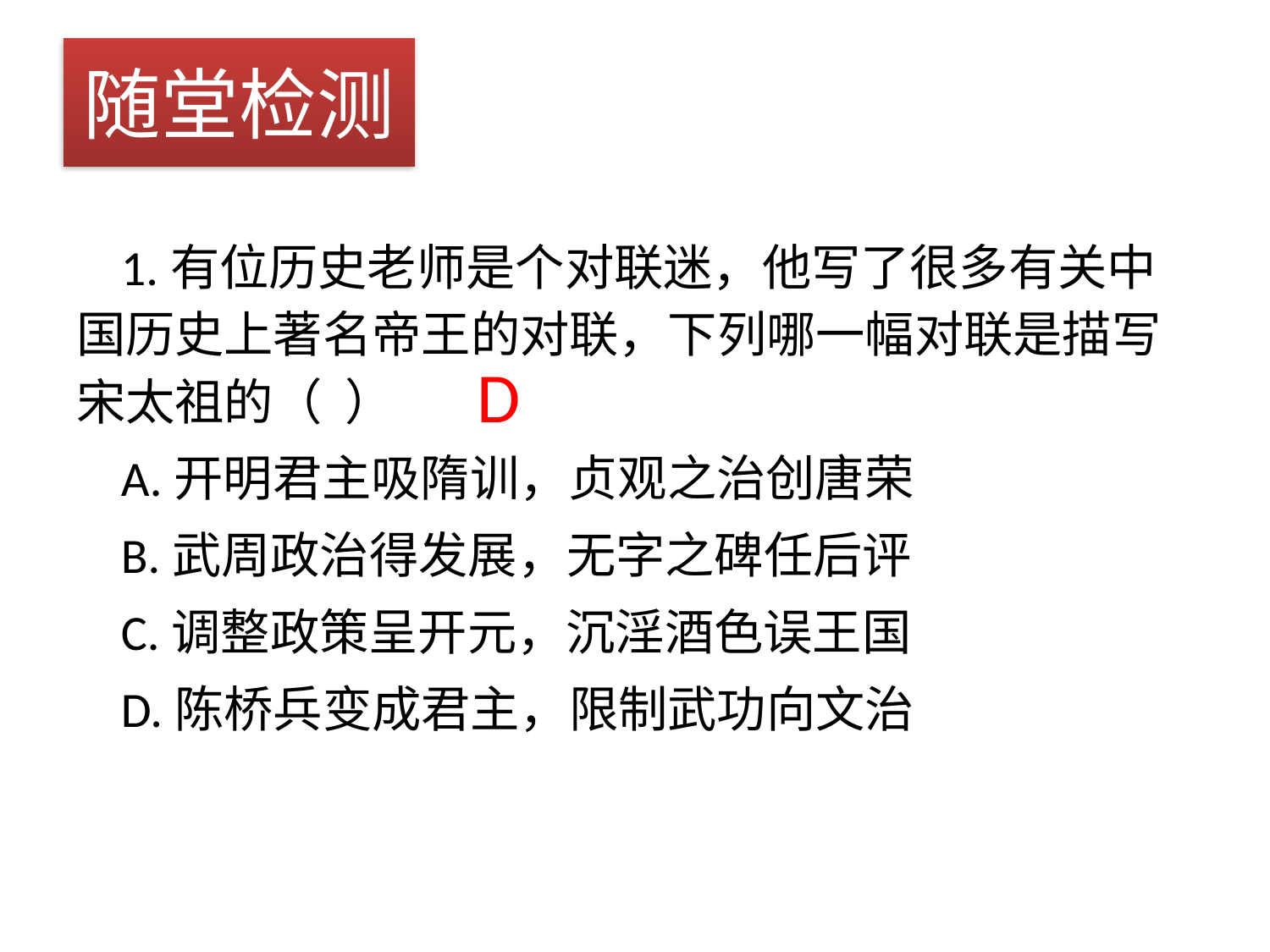

# 随堂检测
    1.有位历史老师是个对联迷，他写了很多有关中国历史上著名帝王的对联，下列哪一幅对联是描写宋太祖的（  ）
    A.开明君主吸隋训，贞观之治创唐荣
    B.武周政治得发展，无字之碑任后评
    C.调整政策呈开元，沉淫酒色误王国
    D.陈桥兵变成君主，限制武功向文治
D